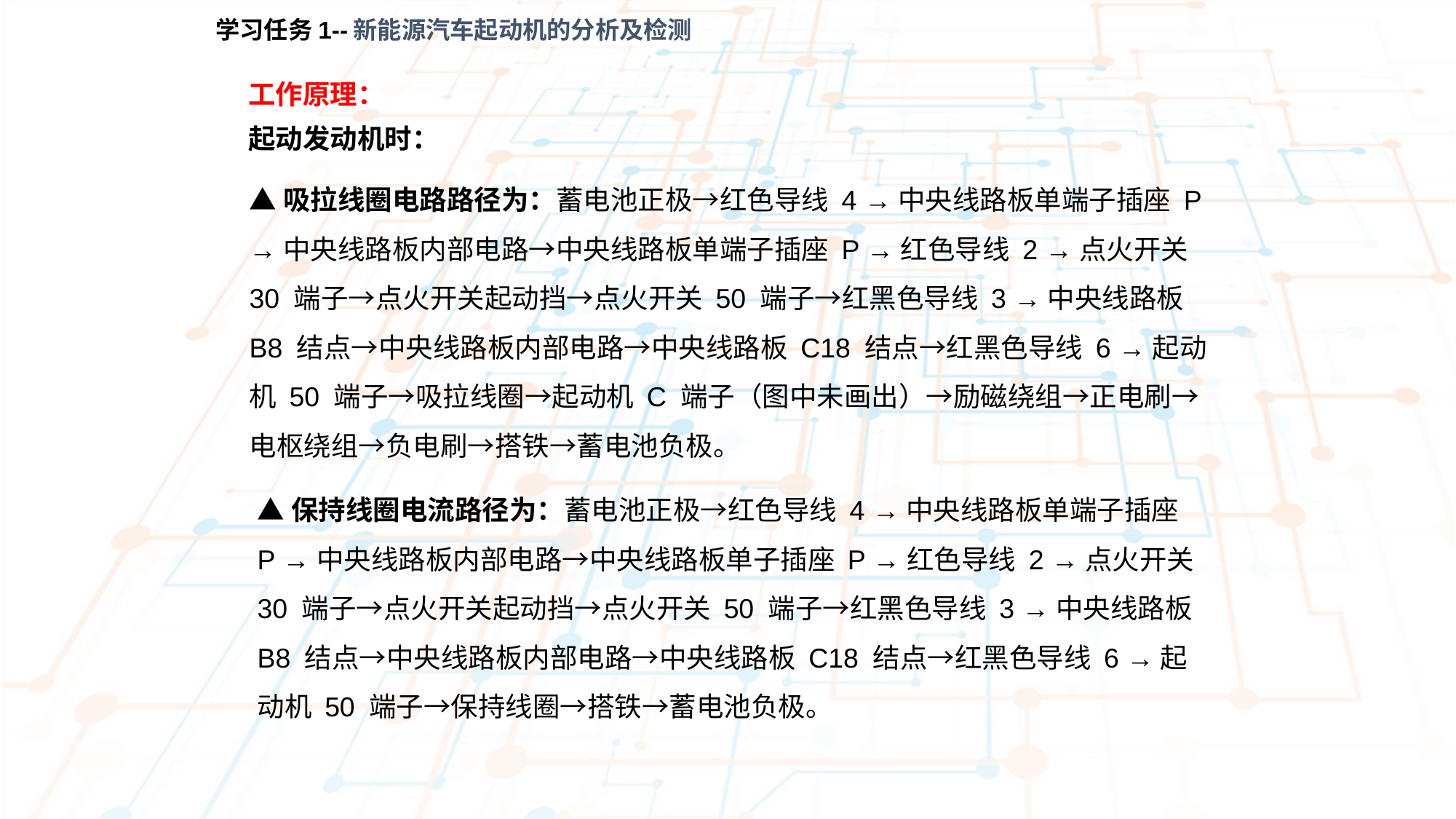

学习任务1--新能源汽车起动机的分析及检测
工作原理：
起动发动机时：
▲吸拉线圈电路路径为：蓄电池正极→红色导线 4 →中央线路板单端子插座 P →中央线路板内部电路→中央线路板单端子插座 P →红色导线 2 →点火开关 30 端子→点火开关起动挡→点火开关 50 端子→红黑色导线 3 →中央线路板 B8 结点→中央线路板内部电路→中央线路板 C18 结点→红黑色导线 6 →起动机 50 端子→吸拉线圈→起动机 C 端子（图中未画出）→励磁绕组→正电刷→电枢绕组→负电刷→搭铁→蓄电池负极。
▲保持线圈电流路径为：蓄电池正极→红色导线 4 →中央线路板单端子插座 P →中央线路板内部电路→中央线路板单子插座 P →红色导线 2 →点火开关 30 端子→点火开关起动挡→点火开关 50 端子→红黑色导线 3 →中央线路板 B8 结点→中央线路板内部电路→中央线路板 C18 结点→红黑色导线 6 →起动机 50 端子→保持线圈→搭铁→蓄电池负极。